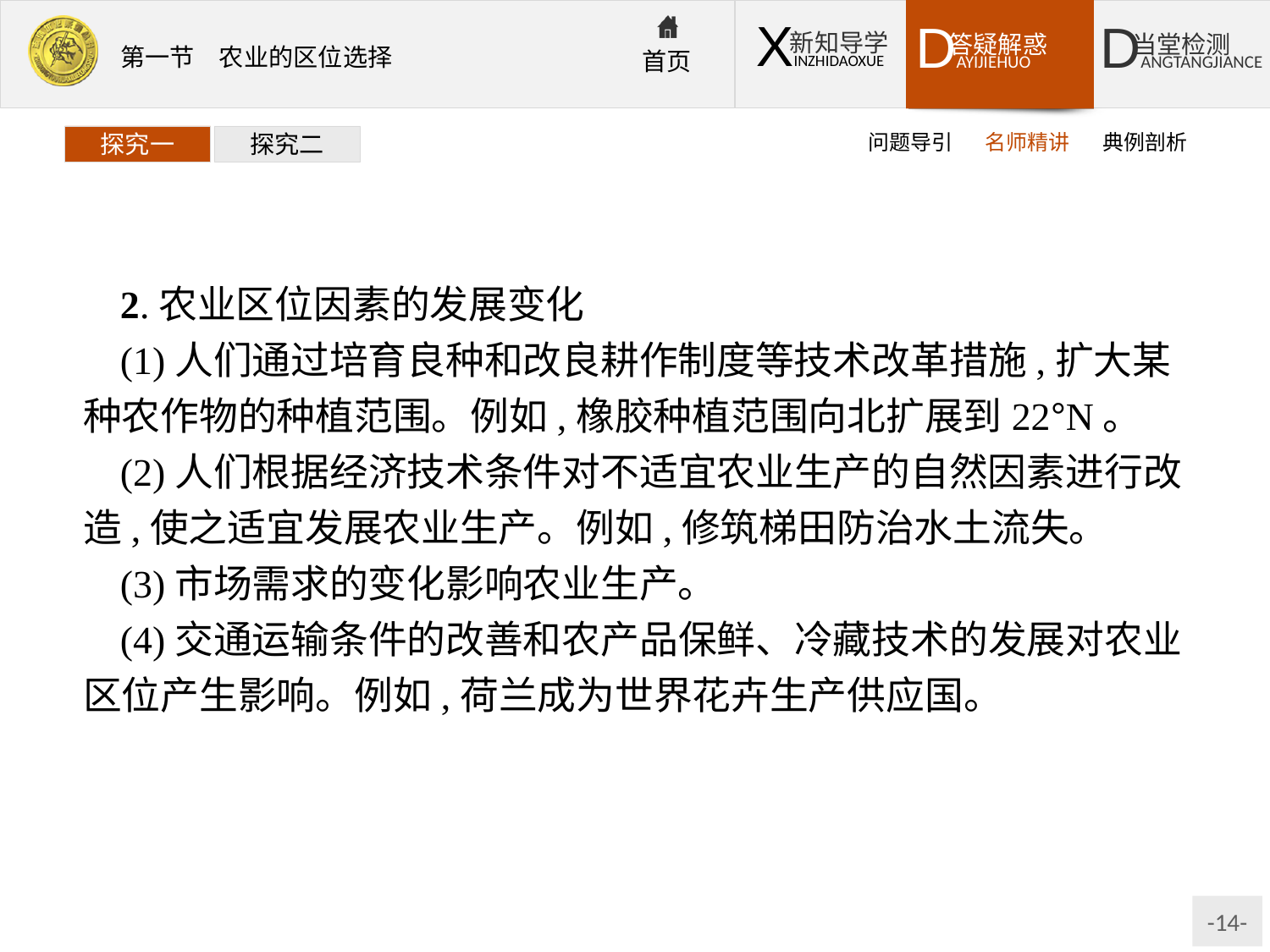

问题导引
名师精讲
典例剖析
探究一
探究二
2.农业区位因素的发展变化
(1)人们通过培育良种和改良耕作制度等技术改革措施,扩大某种农作物的种植范围。例如,橡胶种植范围向北扩展到22°N。
(2)人们根据经济技术条件对不适宜农业生产的自然因素进行改造,使之适宜发展农业生产。例如,修筑梯田防治水土流失。
(3)市场需求的变化影响农业生产。
(4)交通运输条件的改善和农产品保鲜、冷藏技术的发展对农业区位产生影响。例如,荷兰成为世界花卉生产供应国。